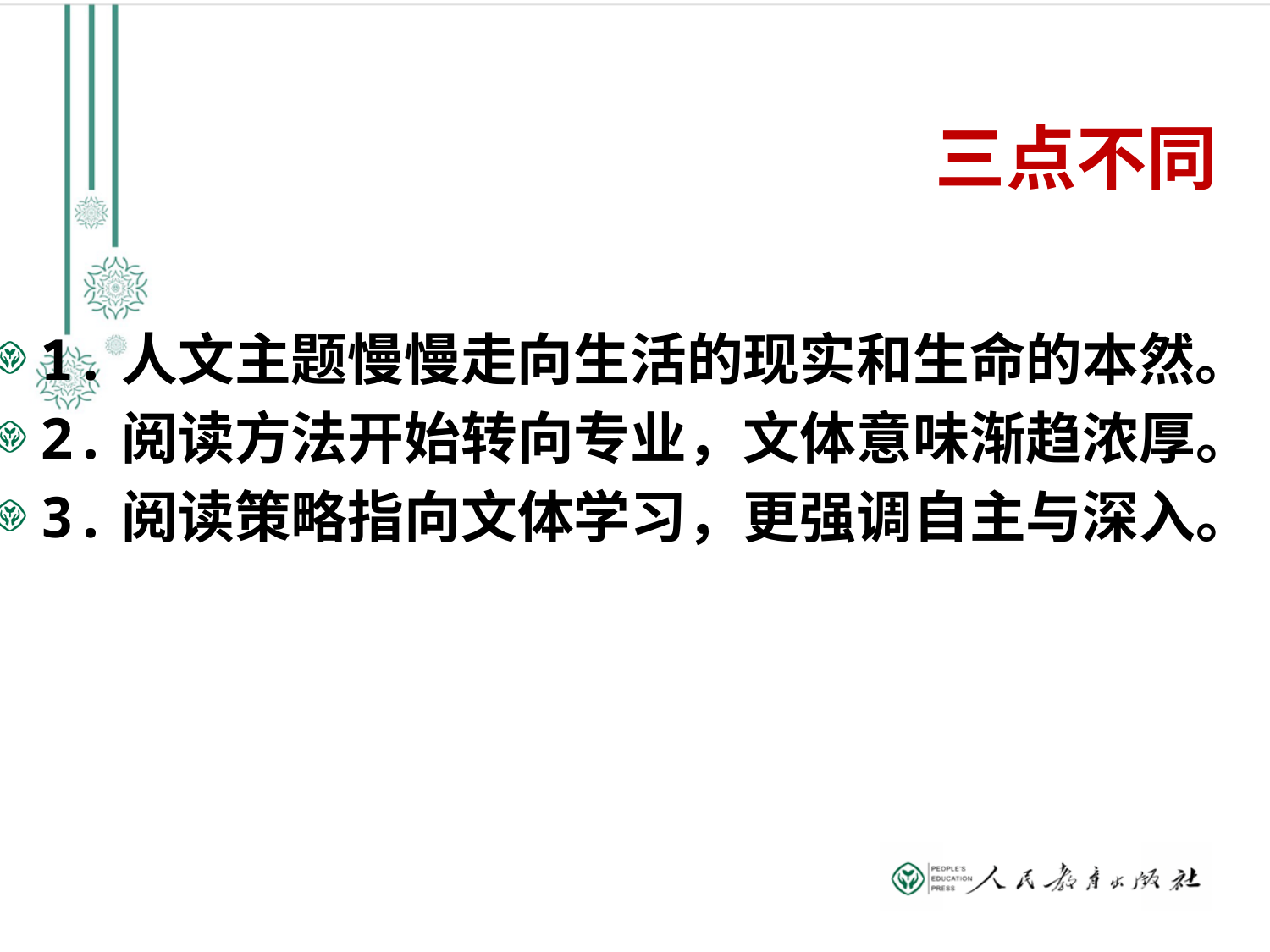

# 三点不同
1.人文主题慢慢走向生活的现实和生命的本然。
2.阅读方法开始转向专业，文体意味渐趋浓厚。
3.阅读策略指向文体学习，更强调自主与深入。